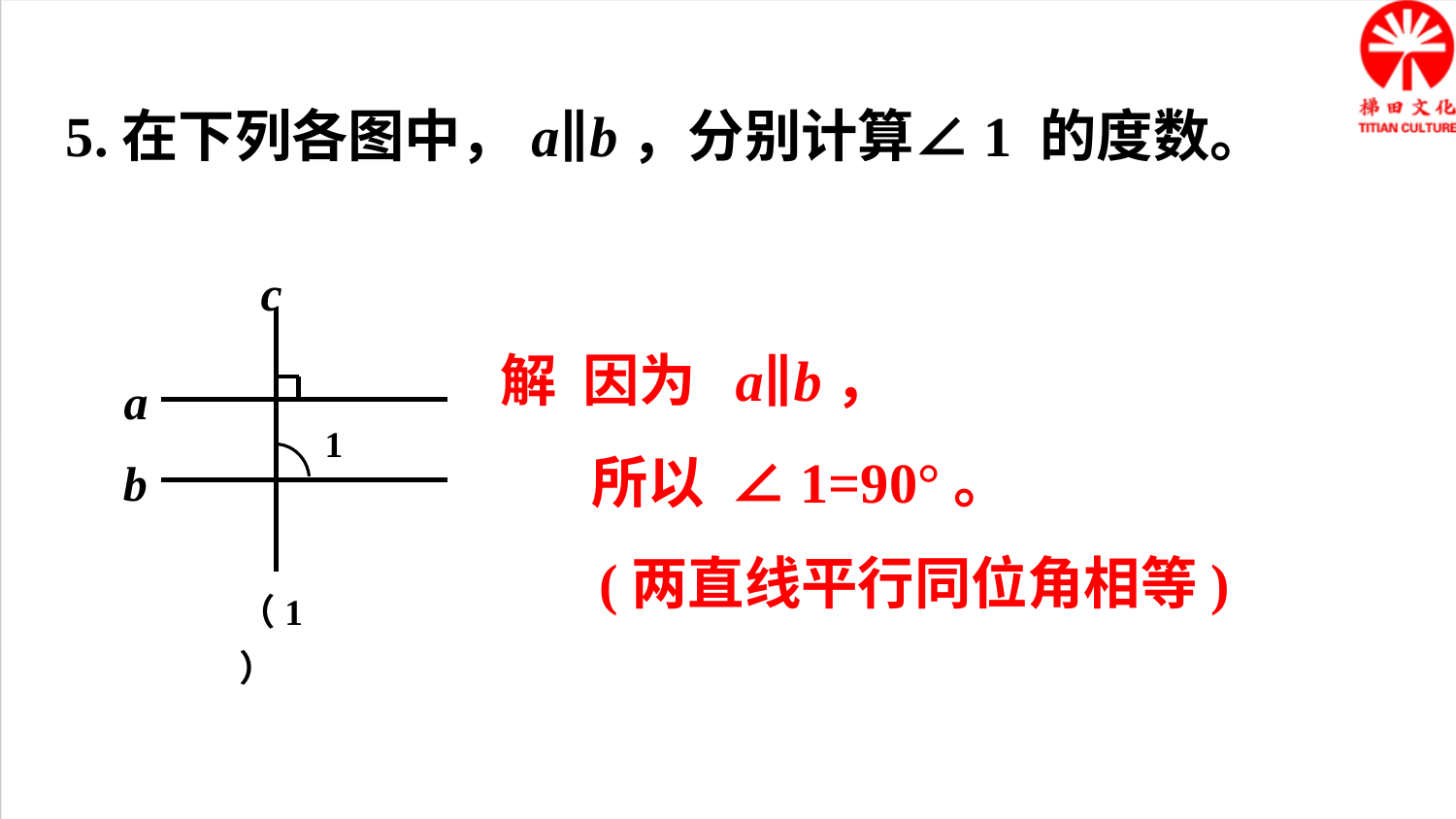

5.在下列各图中，a∥b，分别计算∠1 的度数。
c
a
b

（1）
1
解  因为  a∥b，
      所以  ∠1=90°。
       (两直线平行同位角相等)